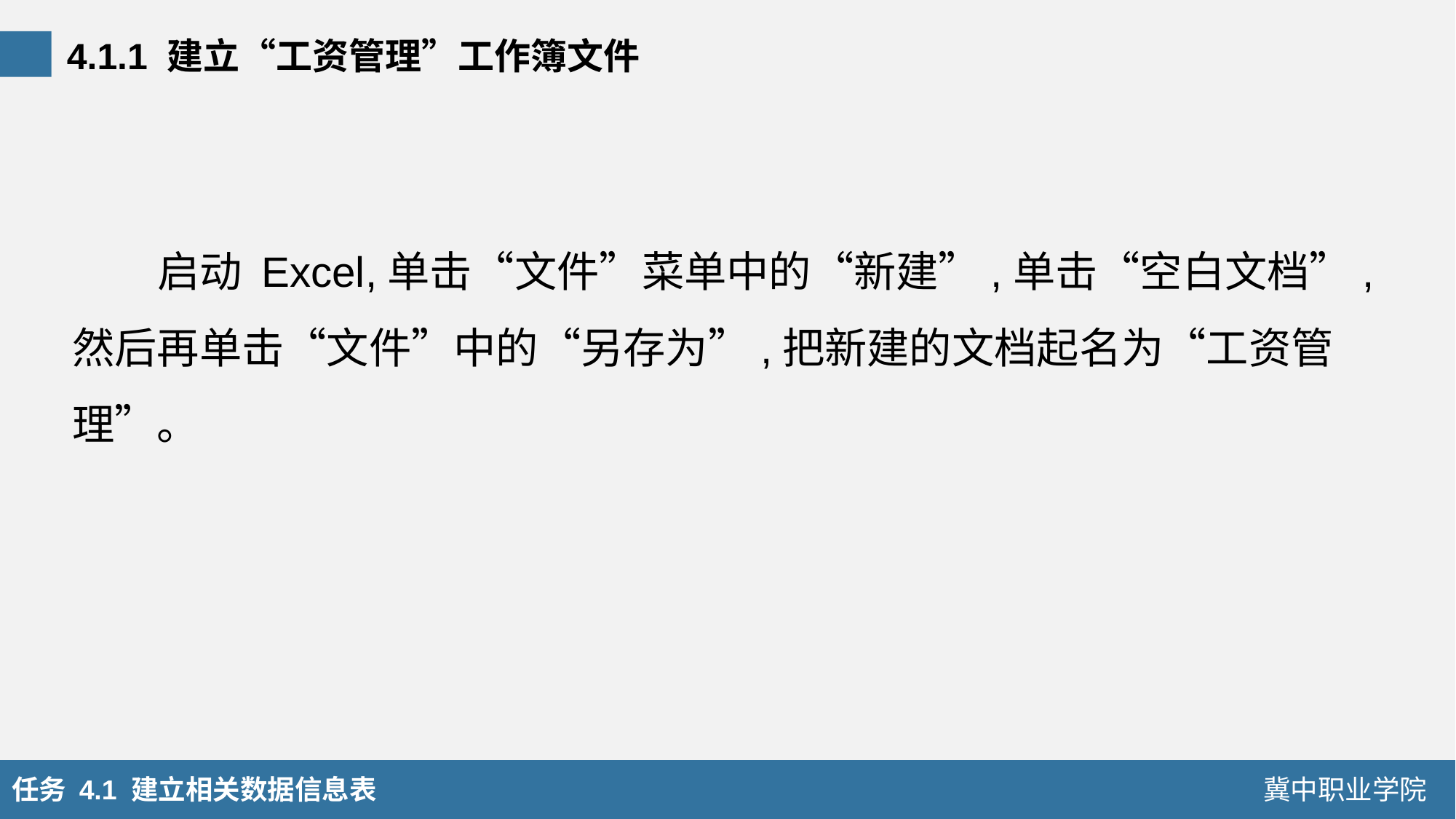

4.1.1 建立“工资管理”工作簿文件
启动 Excel,单击“文件”菜单中的“新建”,单击“空白文档”,然后再单击“文件”中的“另存为”,把新建的文档起名为“工资管理”。

任务 4.1 建立相关数据信息表
冀中职业学院